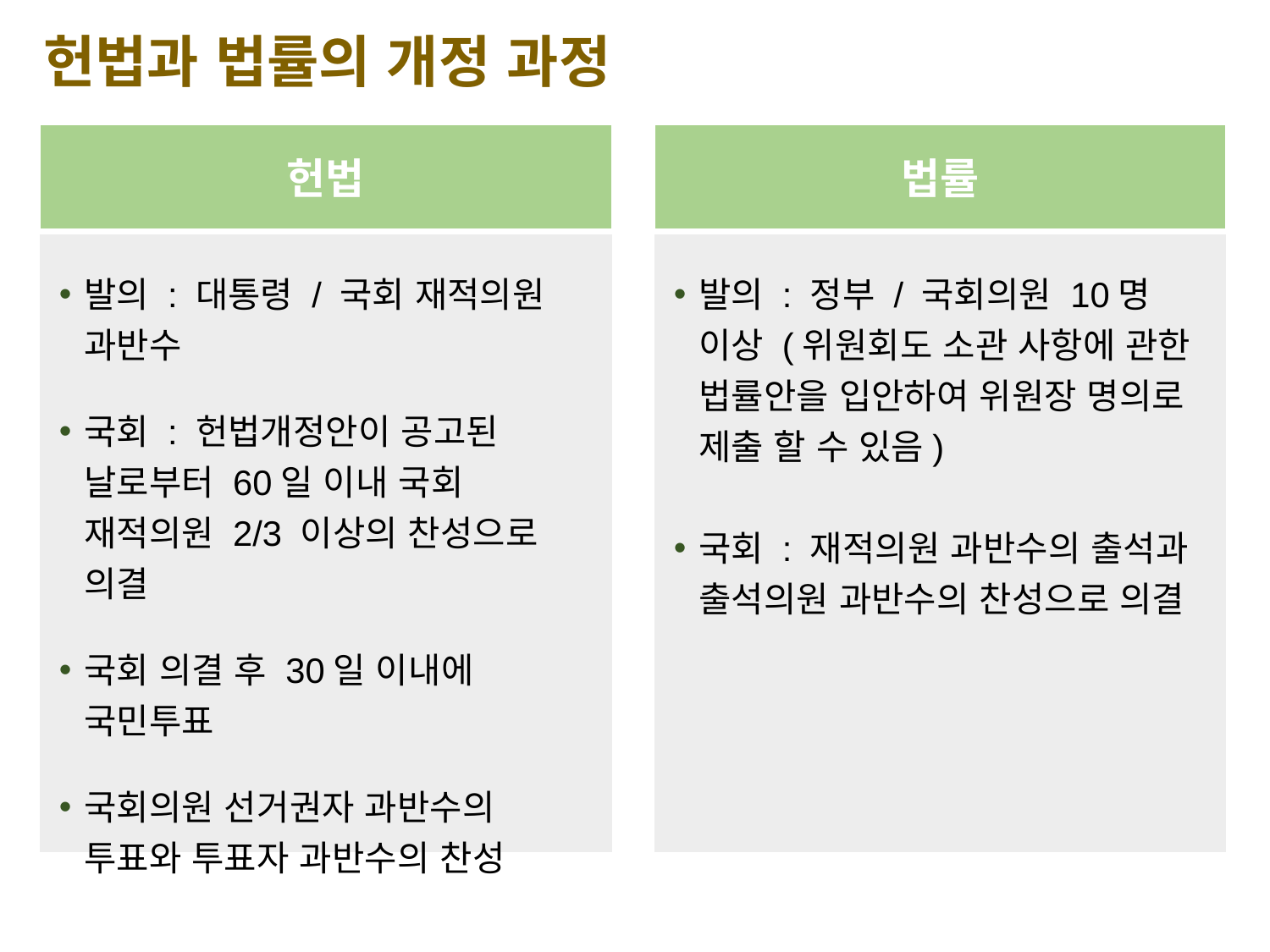

헌법과 법률의 개정 과정
헌법
법률
발의 : 대통령 / 국회 재적의원 과반수

국회 : 헌법개정안이 공고된 날로부터 60일 이내 국회 재적의원 2/3 이상의 찬성으로 의결

국회 의결 후 30일 이내에 국민투표

국회의원 선거권자 과반수의 투표와 투표자 과반수의 찬성
발의 : 정부 / 국회의원 10명 이상 (위원회도 소관 사항에 관한 법률안을 입안하여 위원장 명의로 제출 할 수 있음)

국회 : 재적의원 과반수의 출석과 출석의원 과반수의 찬성으로 의결